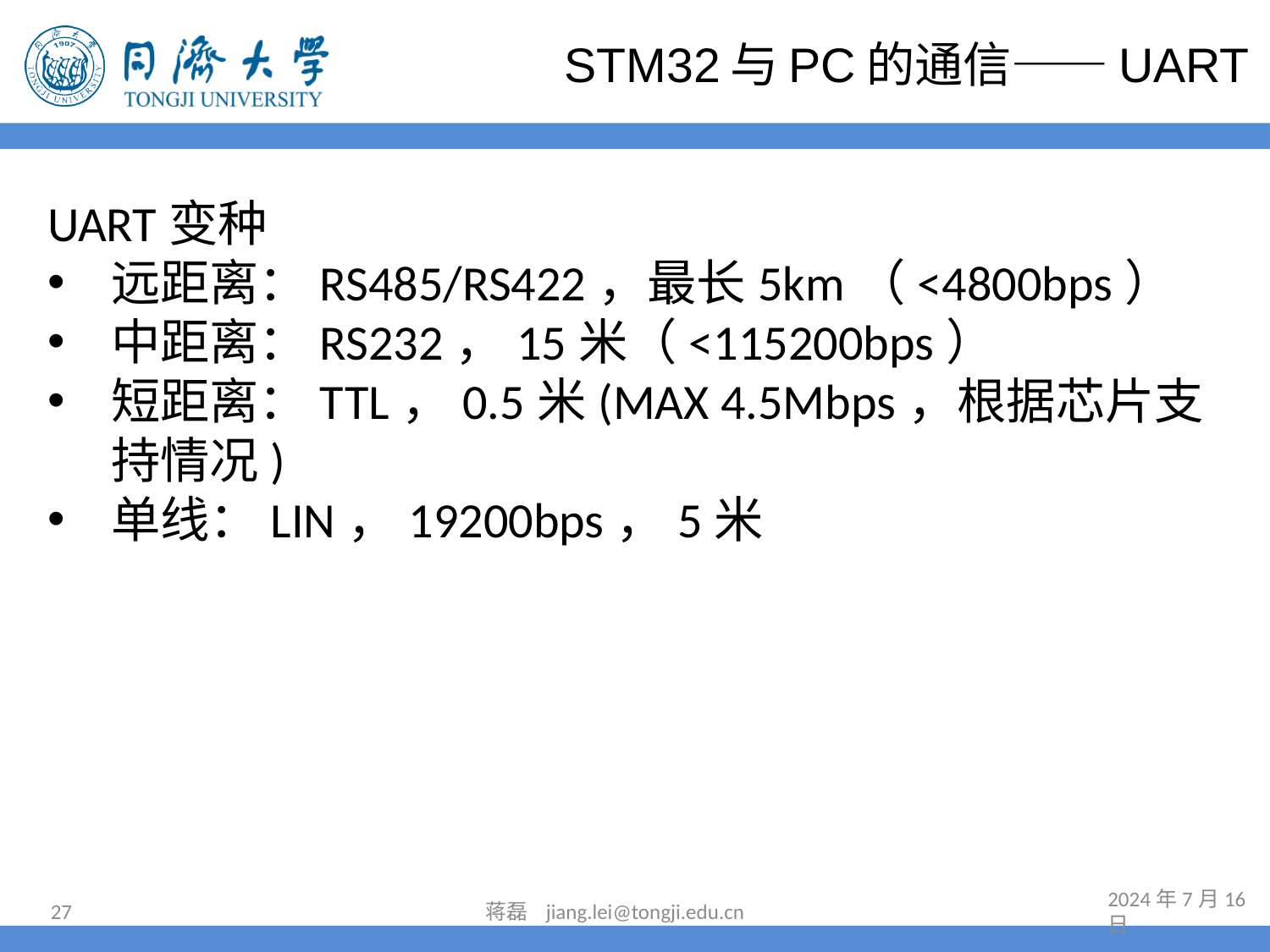

# STM32与PC的通信——UART
UART变种
远距离：RS485/RS422，最长5km（<4800bps）
中距离：RS232，15米（<115200bps）
短距离：TTL，0.5米(MAX 4.5Mbps，根据芯片支持情况)
单线：LIN，19200bps，5米

27
蒋磊  jiang.lei@tongji.edu.cn
2024年7月16日